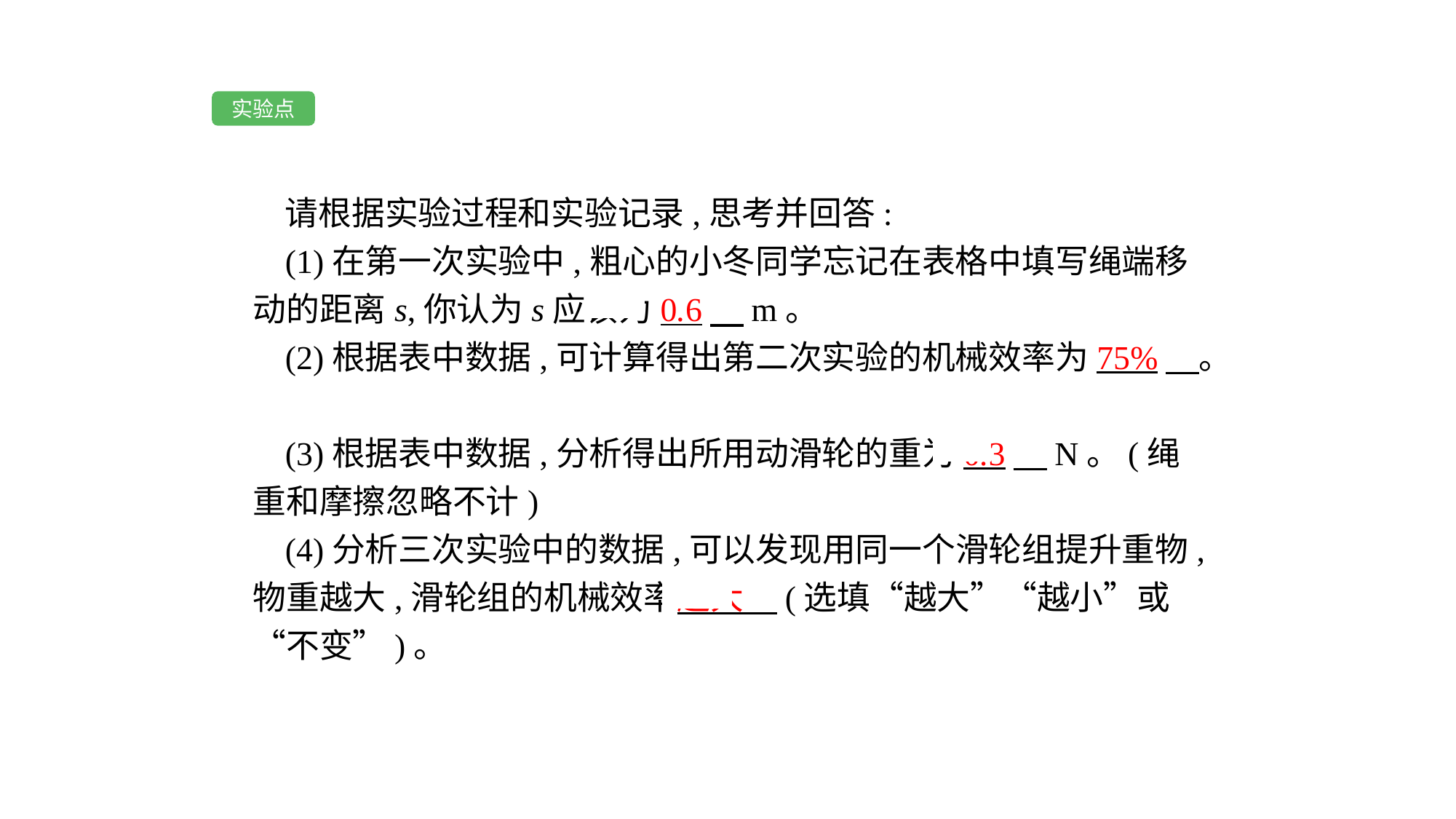

实验点
请根据实验过程和实验记录,思考并回答:
(1)在第一次实验中,粗心的小冬同学忘记在表格中填写绳端移动的距离s,你认为s应该为0.6　m。
(2)根据表中数据,可计算得出第二次实验的机械效率为75%　。
(3)根据表中数据,分析得出所用动滑轮的重为0.3　N。(绳重和摩擦忽略不计)
(4)分析三次实验中的数据,可以发现用同一个滑轮组提升重物,物重越大,滑轮组的机械效率越大　(选填“越大”“越小”或“不变”)。